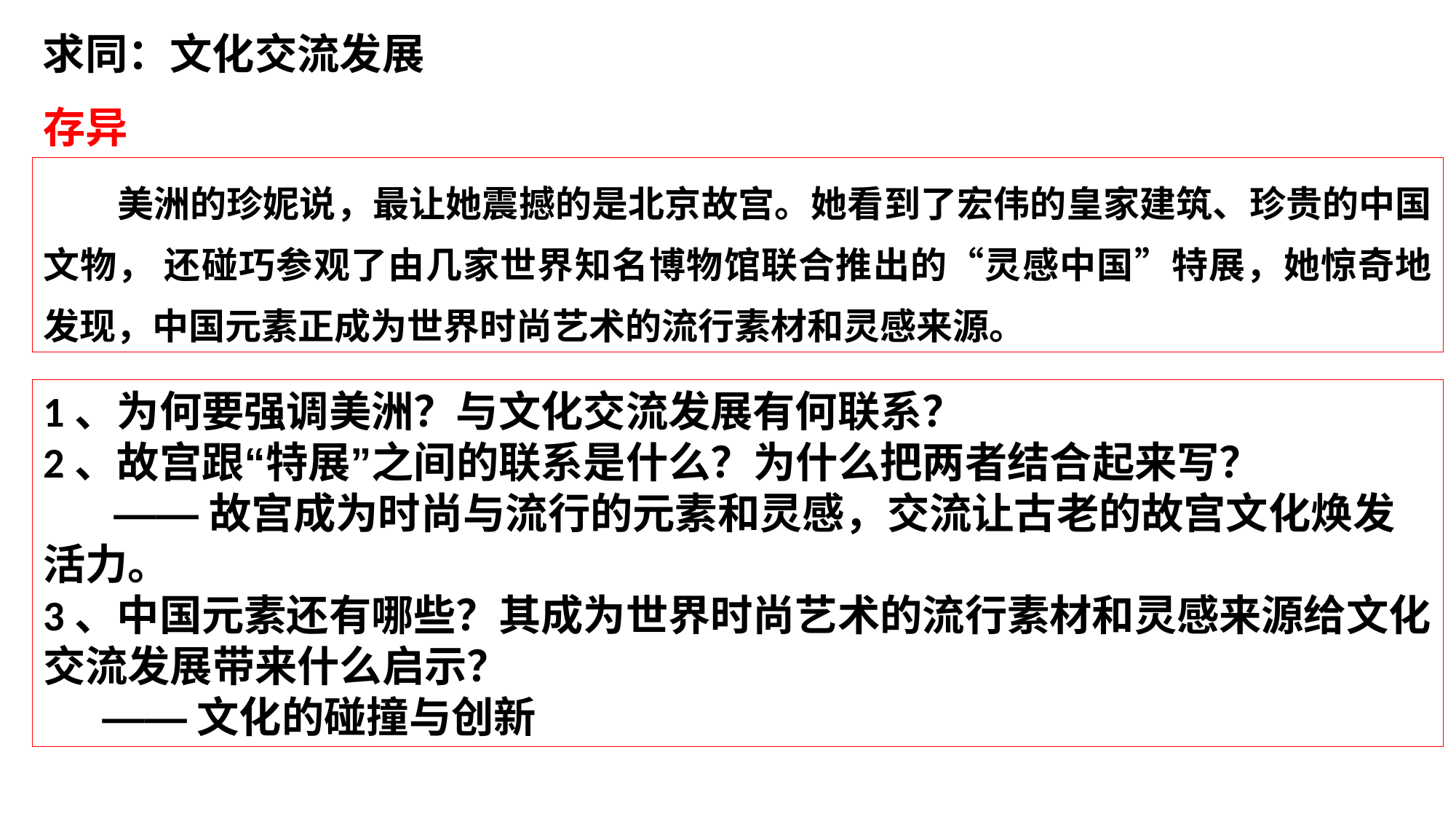

求同：文化交流发展
存异
    美洲的珍妮说，最让她震撼的是北京故宫。她看到了宏伟的皇家建筑、珍贵的中国文物， 还碰巧参观了由几家世界知名博物馆联合推出的“灵感中国”特展，她惊奇地发现，中国元素正成为世界时尚艺术的流行素材和灵感来源。
1、为何要强调美洲？与文化交流发展有何联系？
2、故宫跟“特展”之间的联系是什么？为什么把两者结合起来写？
      ——故宫成为时尚与流行的元素和灵感，交流让古老的故宫文化焕发活力。
3、中国元素还有哪些？其成为世界时尚艺术的流行素材和灵感来源给文化交流发展带来什么启示？
     ——文化的碰撞与创新